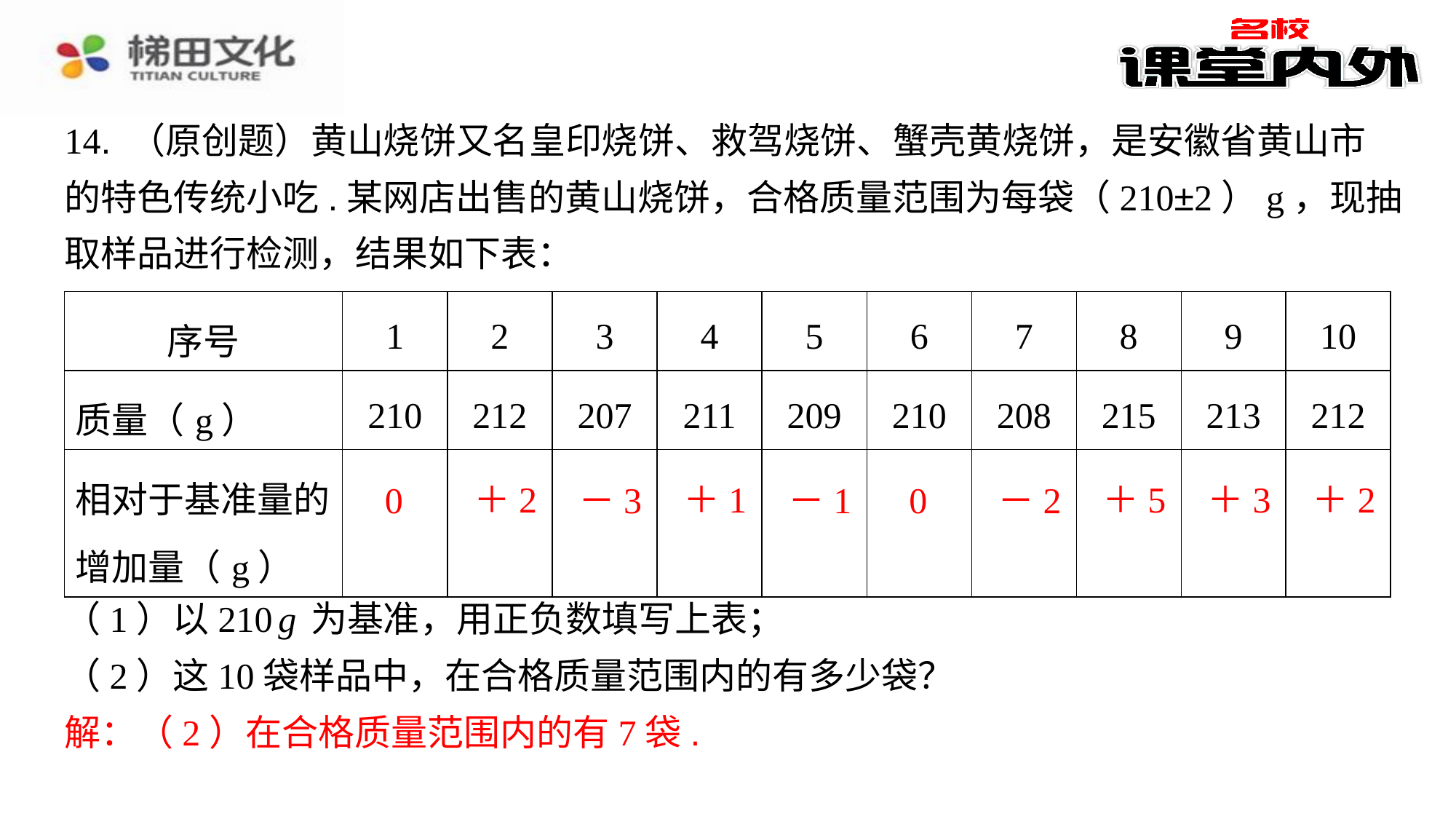

14. （原创题）黄山烧饼又名皇印烧饼、救驾烧饼、蟹壳黄烧饼，是安徽省黄山市
的特色传统小吃.某网店出售的黄山烧饼，合格质量范围为每袋（210±2）g，现抽
取样品进行检测，结果如下表：
| 序号 | 1 | 2 | 3 | 4 | 5 | 6 | 7 | 8 | 9 | 10 |
| --- | --- | --- | --- | --- | --- | --- | --- | --- | --- | --- |
| 质量（g） | 210 | 212 | 207 | 211 | 209 | 210 | 208 | 215 | 213 | 212 |
| 相对于基准量的 增加量（g） | 0 | ＋2 | －3 | ＋1 | －1 | 0 | －2 | ＋5 | ＋3 | ＋2 |
＋2
＋1
＋5
＋3
＋2
0
－3
－1
0
－2
（1）以210g为基准，用正负数填写上表；
（2）这10袋样品中，在合格质量范围内的有多少袋？
解：（2）在合格质量范围内的有7袋.
解：（2）在合格质量范围内的有7袋.